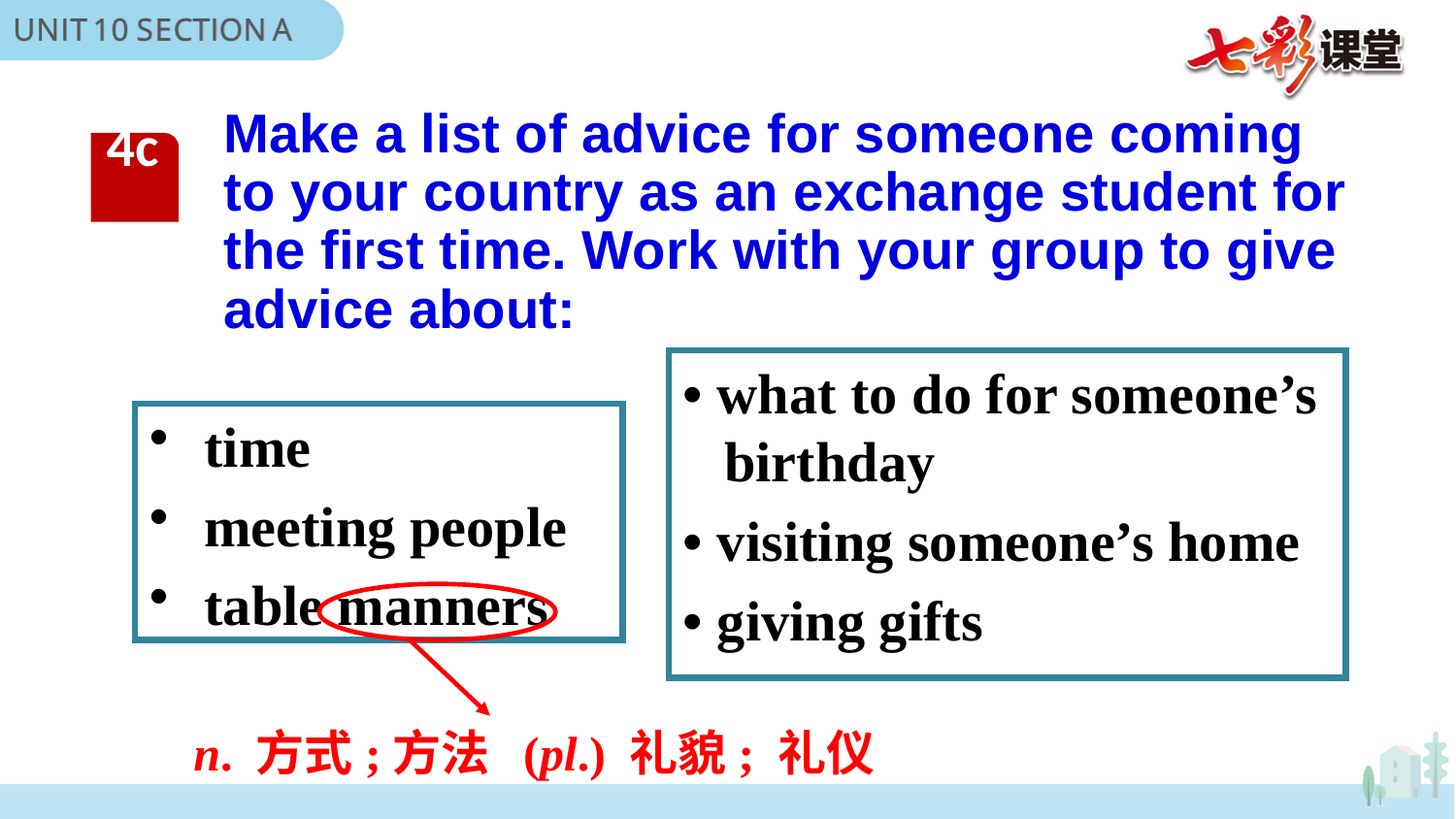

Make a list of advice for someone coming to your country as an exchange student for the first time. Work with your group to give advice about:
4c
• what to do for someone’s birthday
• visiting someone’s home
• giving gifts
 time
 meeting people
 table manners

n. 方式;方法  (pl.) 礼貌; 礼仪